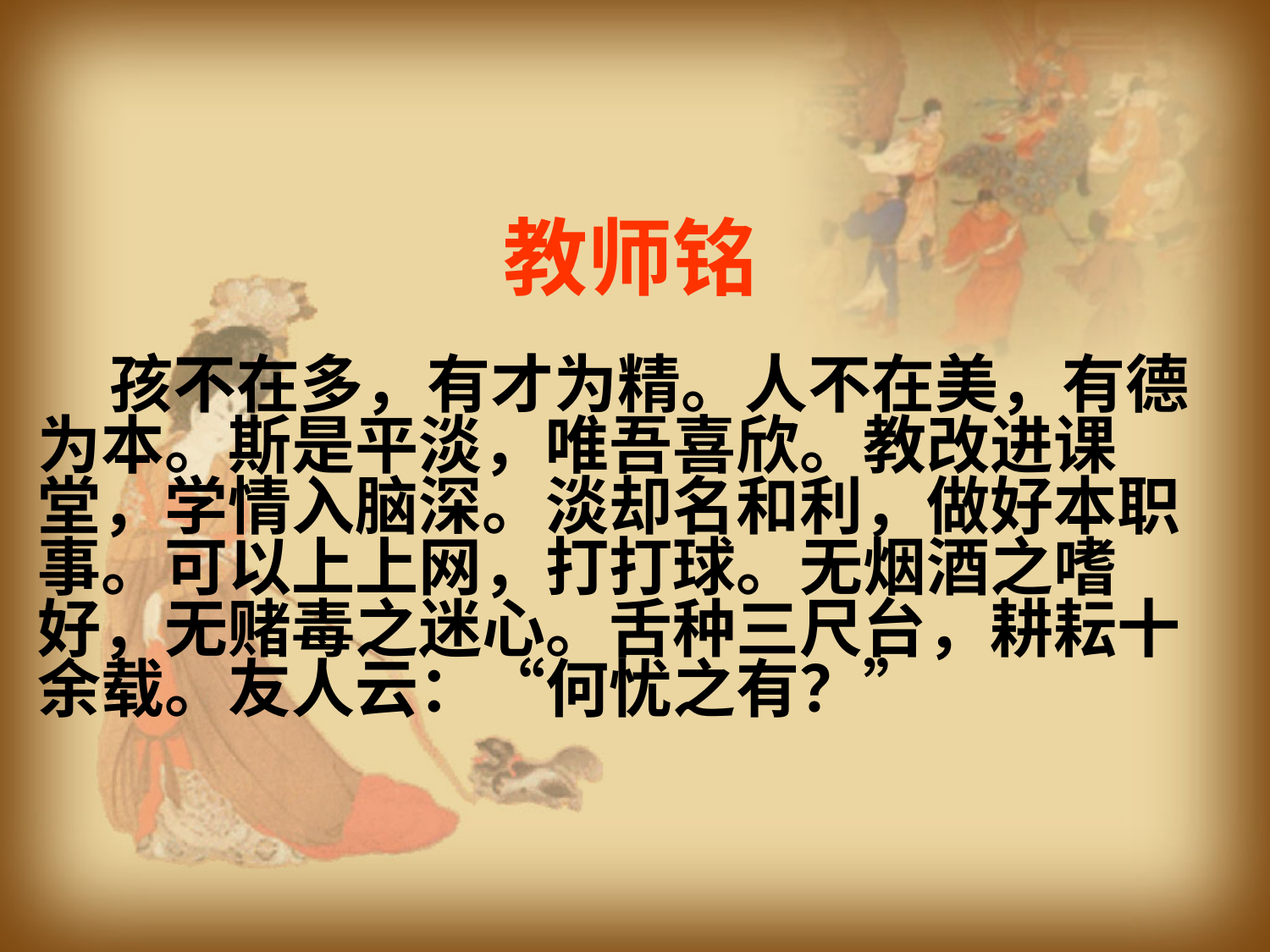

教师铭

    孩不在多，有才为精。人不在美，有德为本。斯是平淡，唯吾喜欣。教改进课堂，学情入脑深。淡却名和利，做好本职事。可以上上网，打打球。无烟酒之嗜好，无赌毒之迷心。舌种三尺台，耕耘十余载。友人云：“何忧之有？”